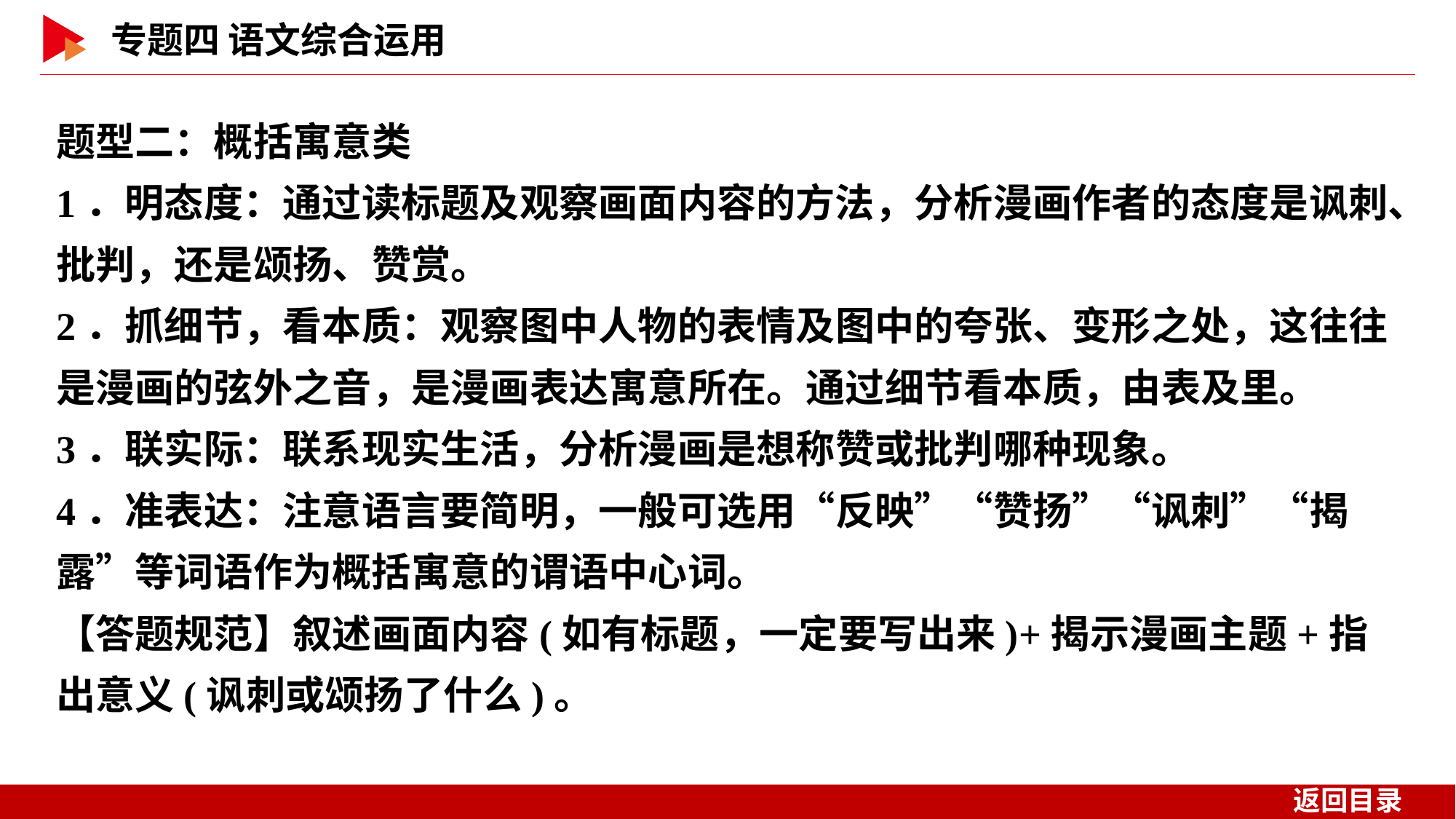

题型二：概括寓意类
1．明态度：通过读标题及观察画面内容的方法，分析漫画作者的态度是讽刺、批判，还是颂扬、赞赏。
2．抓细节，看本质：观察图中人物的表情及图中的夸张、变形之处，这往往是漫画的弦外之音，是漫画表达寓意所在。通过细节看本质，由表及里。
3．联实际：联系现实生活，分析漫画是想称赞或批判哪种现象。
4．准表达：注意语言要简明，一般可选用“反映”“赞扬”“讽刺”“揭露”等词语作为概括寓意的谓语中心词。
【答题规范】叙述画面内容(如有标题，一定要写出来)+揭示漫画主题+指出意义(讽刺或颂扬了什么)。